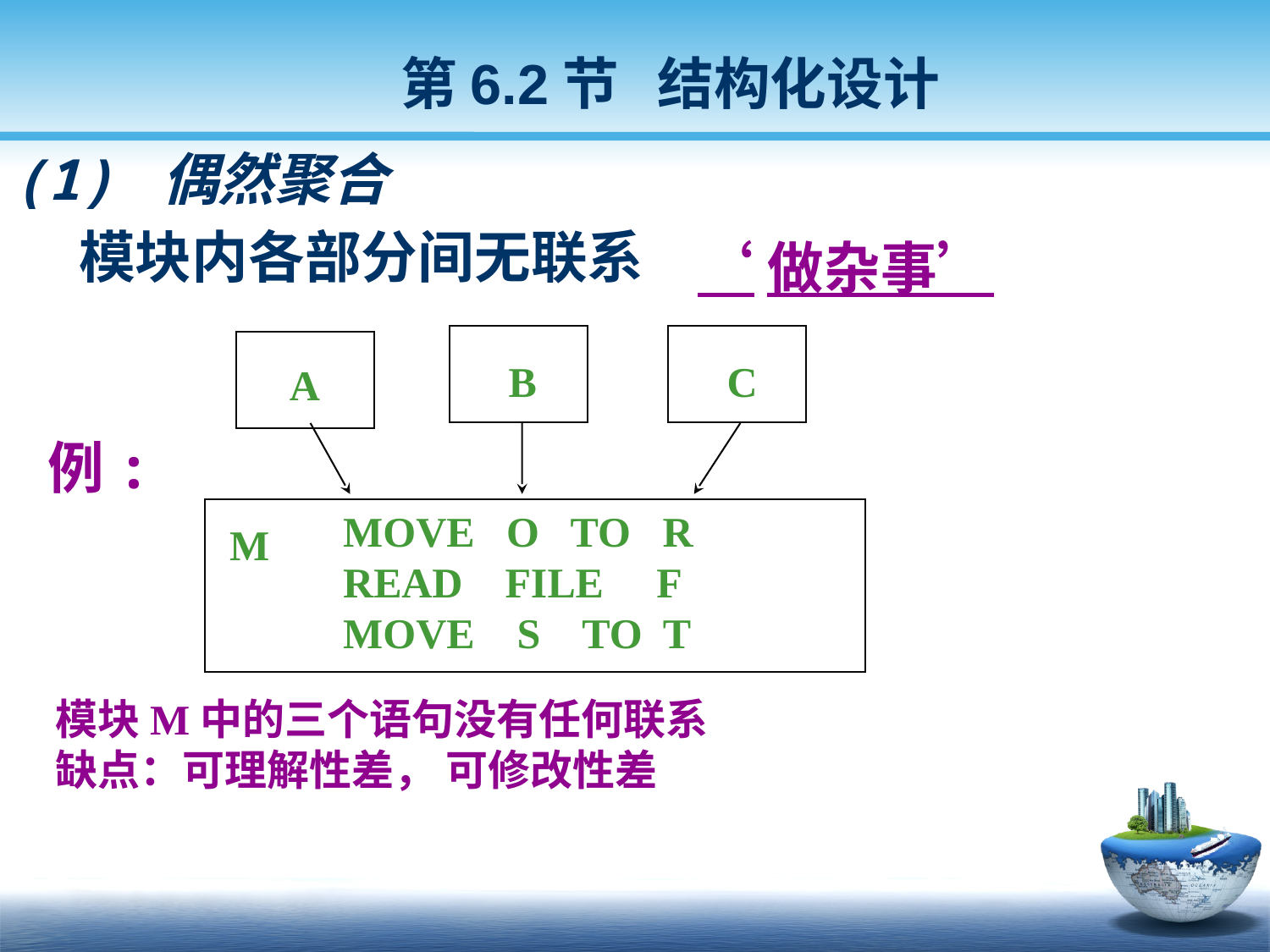

第6.2节   结构化设计
(1) 偶然聚合
  模块内各部分间无联系
‘做杂事’

B
C
A

MOVE   O   TO   R
READ    FILE     F
MOVE    S    TO  T

M
例:
模块M中的三个语句没有任何联系
缺点：可理解性差， 可修改性差